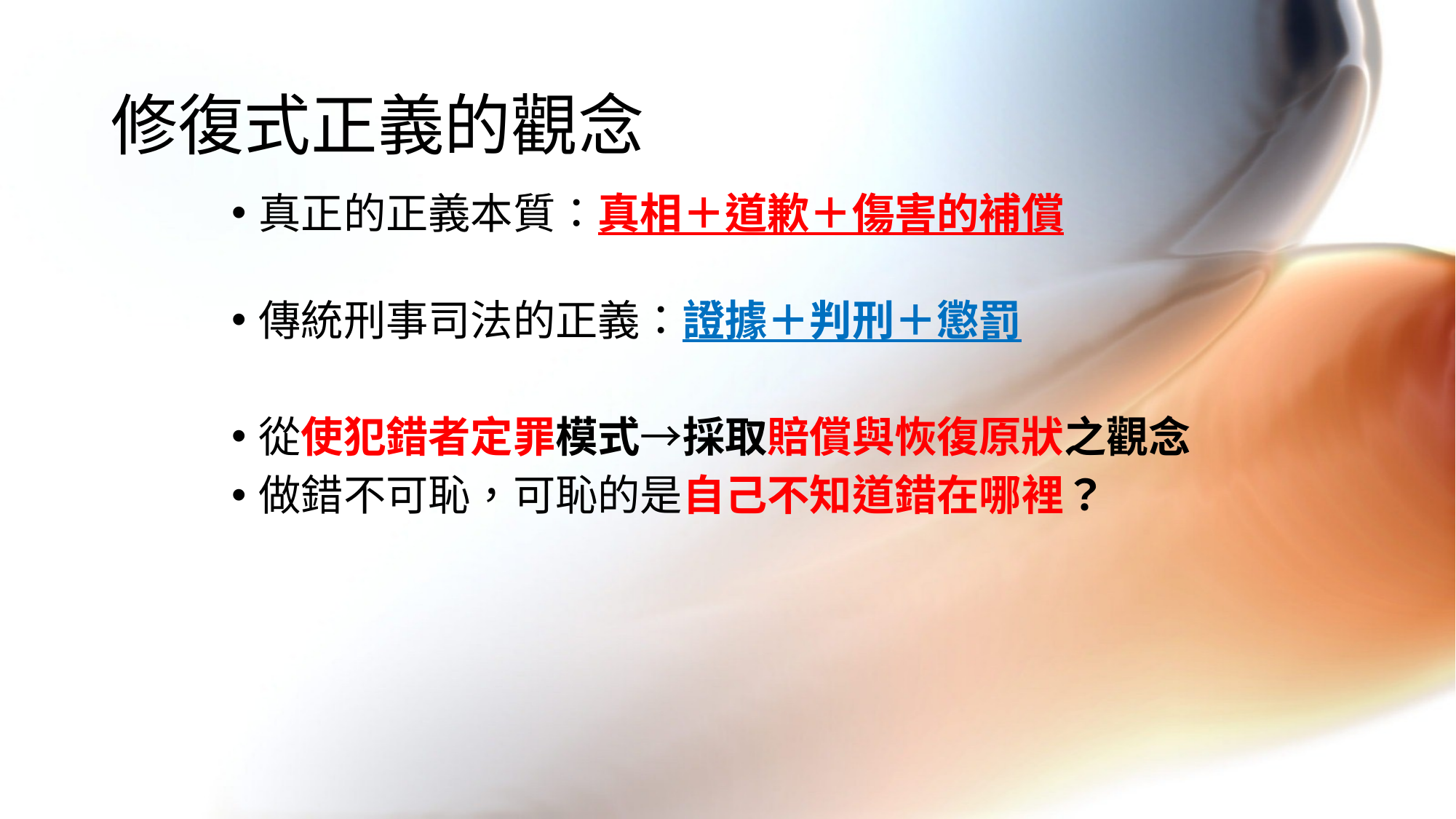

# 修復式正義的觀念
真正的正義本質：真相＋道歉＋傷害的補償

傳統刑事司法的正義：證據＋判刑＋懲罰

從使犯錯者定罪模式→採取賠償與恢復原狀之觀念
做錯不可恥，可恥的是自己不知道錯在哪裡？